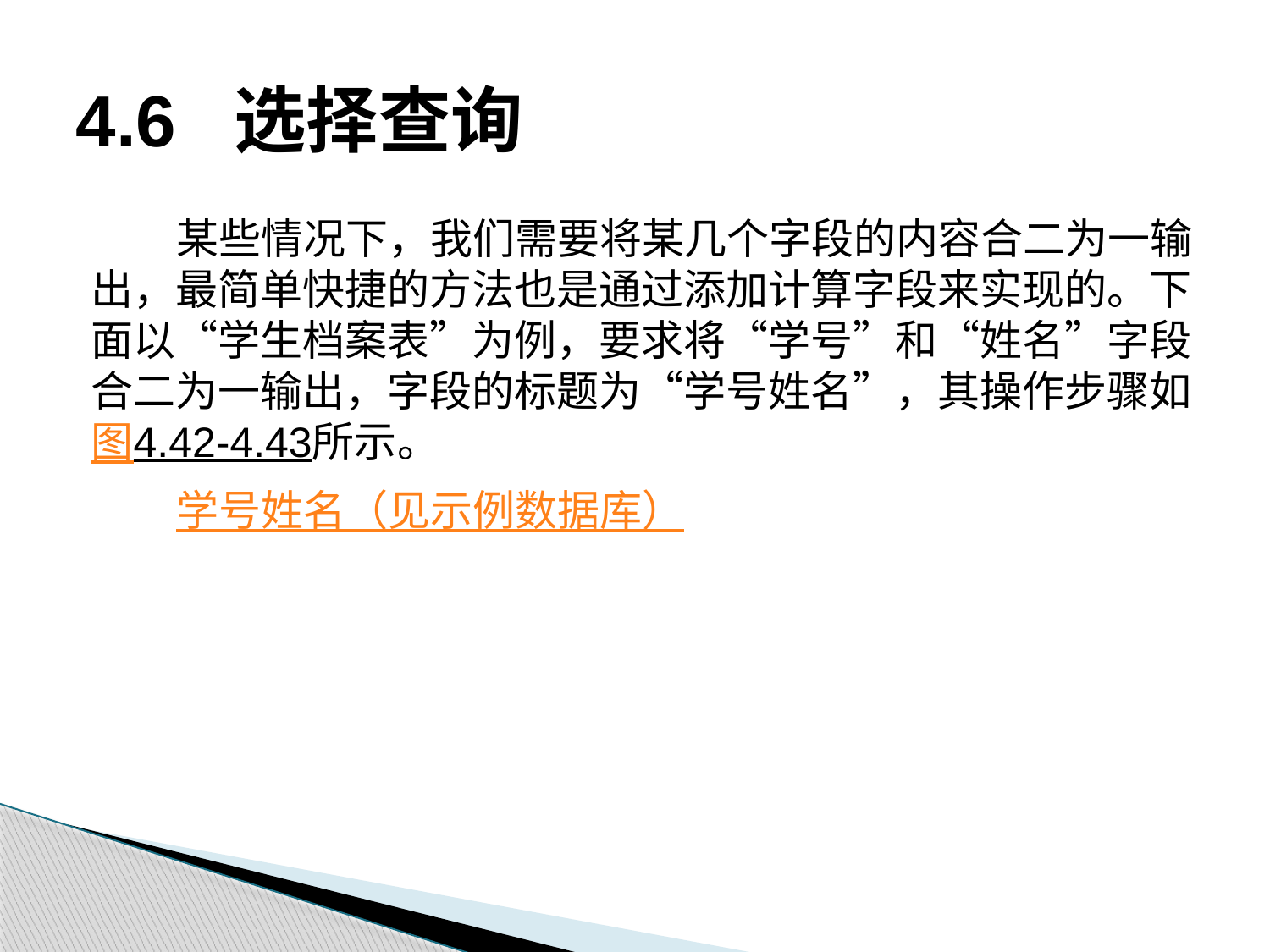

# 4.6  选择查询
某些情况下，我们需要将某几个字段的内容合二为一输出，最简单快捷的方法也是通过添加计算字段来实现的。下面以“学生档案表”为例，要求将“学号”和“姓名”字段合二为一输出，字段的标题为“学号姓名”，其操作步骤如图4.42-4.43所示。
学号姓名（见示例数据库）